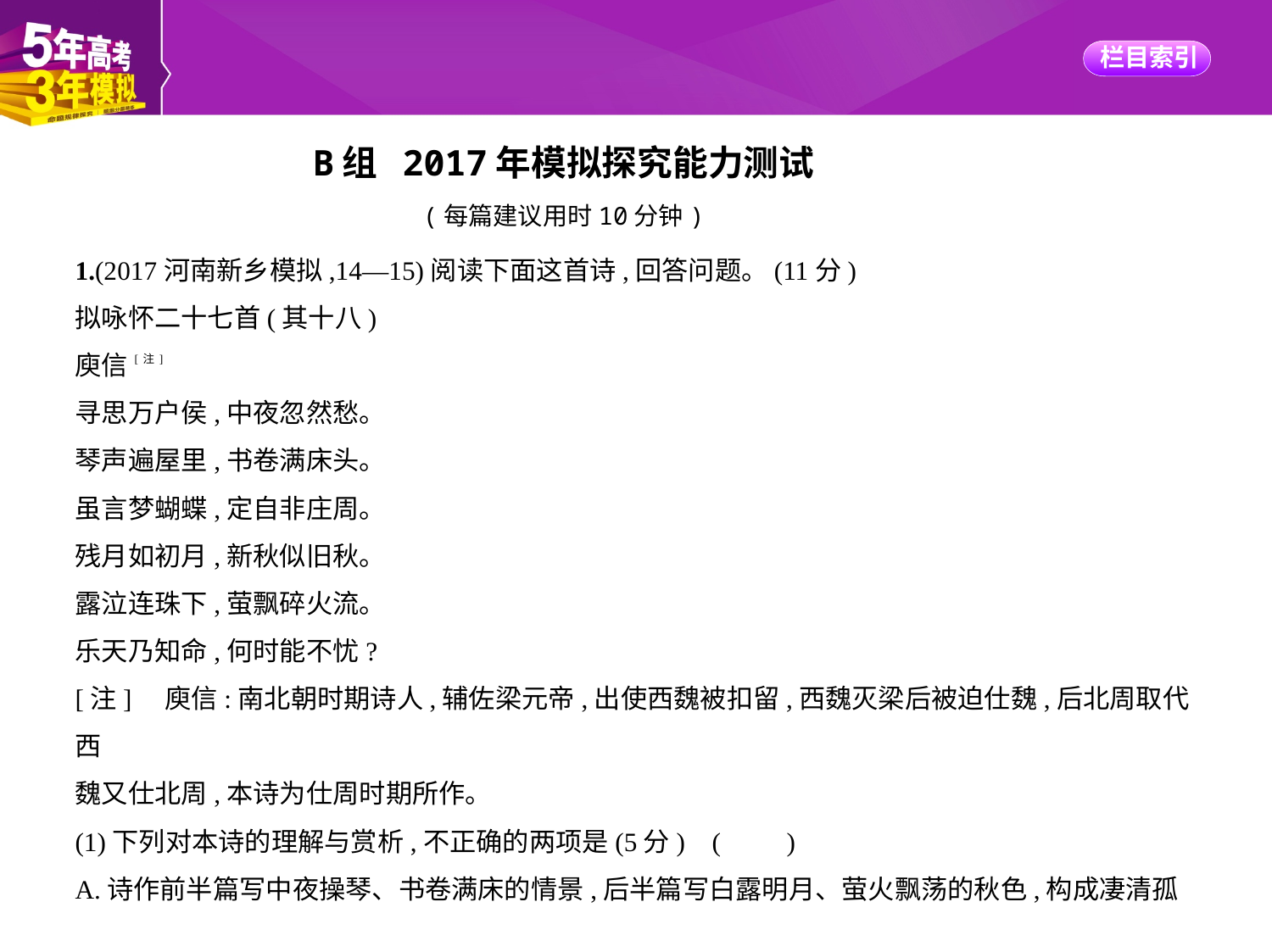

B组  2017年模拟探究能力测试
(每篇建议用时10分钟)
1.(2017河南新乡模拟,14—15)阅读下面这首诗,回答问题。(11分)
拟咏怀二十七首(其十八)
庾信[注]
寻思万户侯,中夜忽然愁。
琴声遍屋里,书卷满床头。
虽言梦蝴蝶,定自非庄周。
残月如初月,新秋似旧秋。
露泣连珠下,萤飘碎火流。
乐天乃知命,何时能不忧?
[注]　庾信:南北朝时期诗人,辅佐梁元帝,出使西魏被扣留,西魏灭梁后被迫仕魏,后北周取代西
魏又仕北周,本诗为仕周时期所作。
(1)下列对本诗的理解与赏析,不正确的两项是(5分) (　　)
A.诗作前半篇写中夜操琴、书卷满床的情景,后半篇写白露明月、萤火飘荡的秋色,构成凄清孤